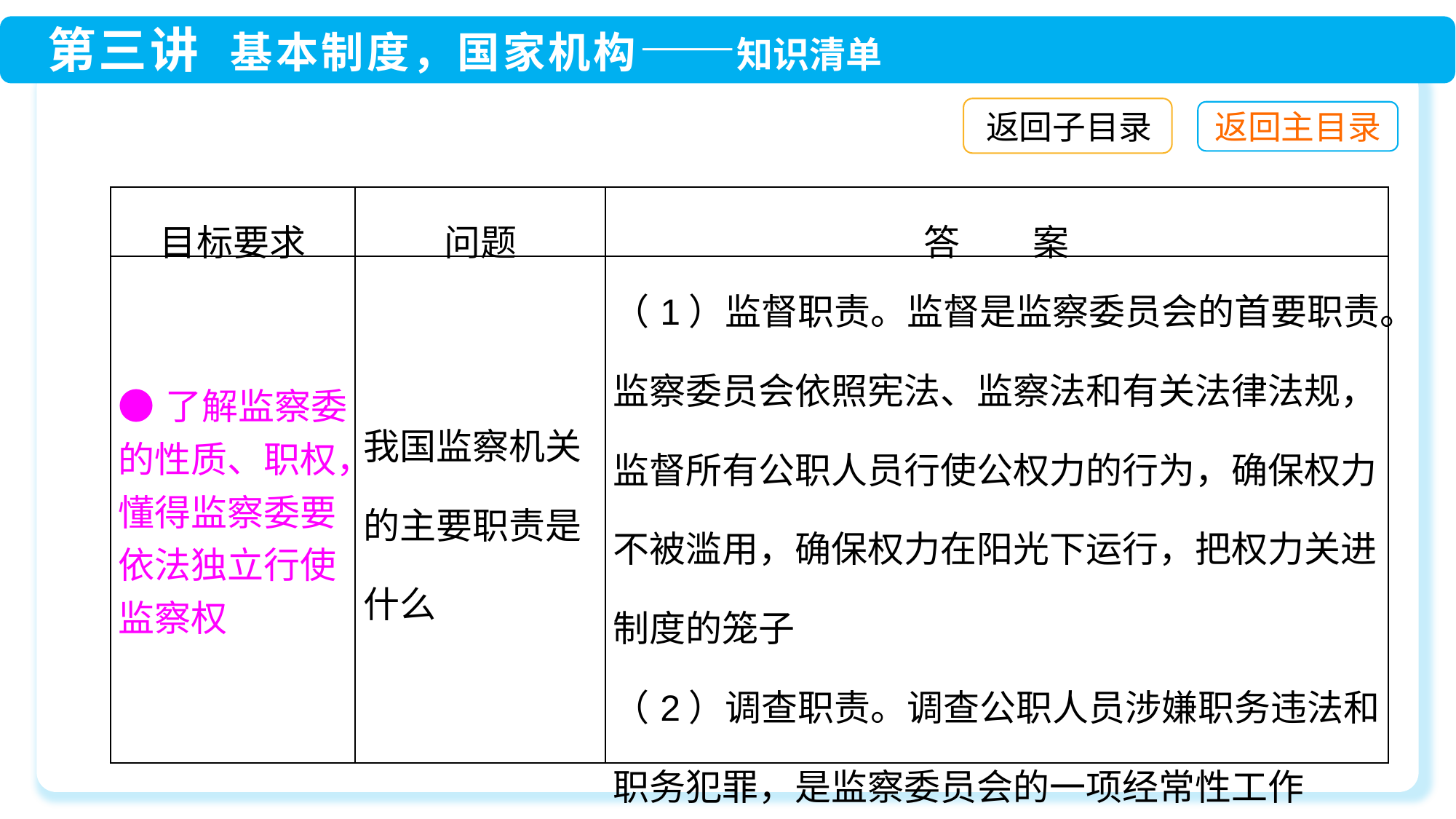

返回子目录
| 目标要求 | 问题 | 答　　案 |
| --- | --- | --- |
| ●了解监察委的性质、职权，懂得监察委要依法独立行使监察权 | 我国监察机关的主要职责是什么 | （1）监督职责。监督是监察委员会的首要职责。监察委员会依照宪法、监察法和有关法律法规，监督所有公职人员行使公权力的行为，确保权力不被滥用，确保权力在阳光下运行，把权力关进制度的笼子 （2）调查职责。调查公职人员涉嫌职务违法和职务犯罪，是监察委员会的一项经常性工作 |